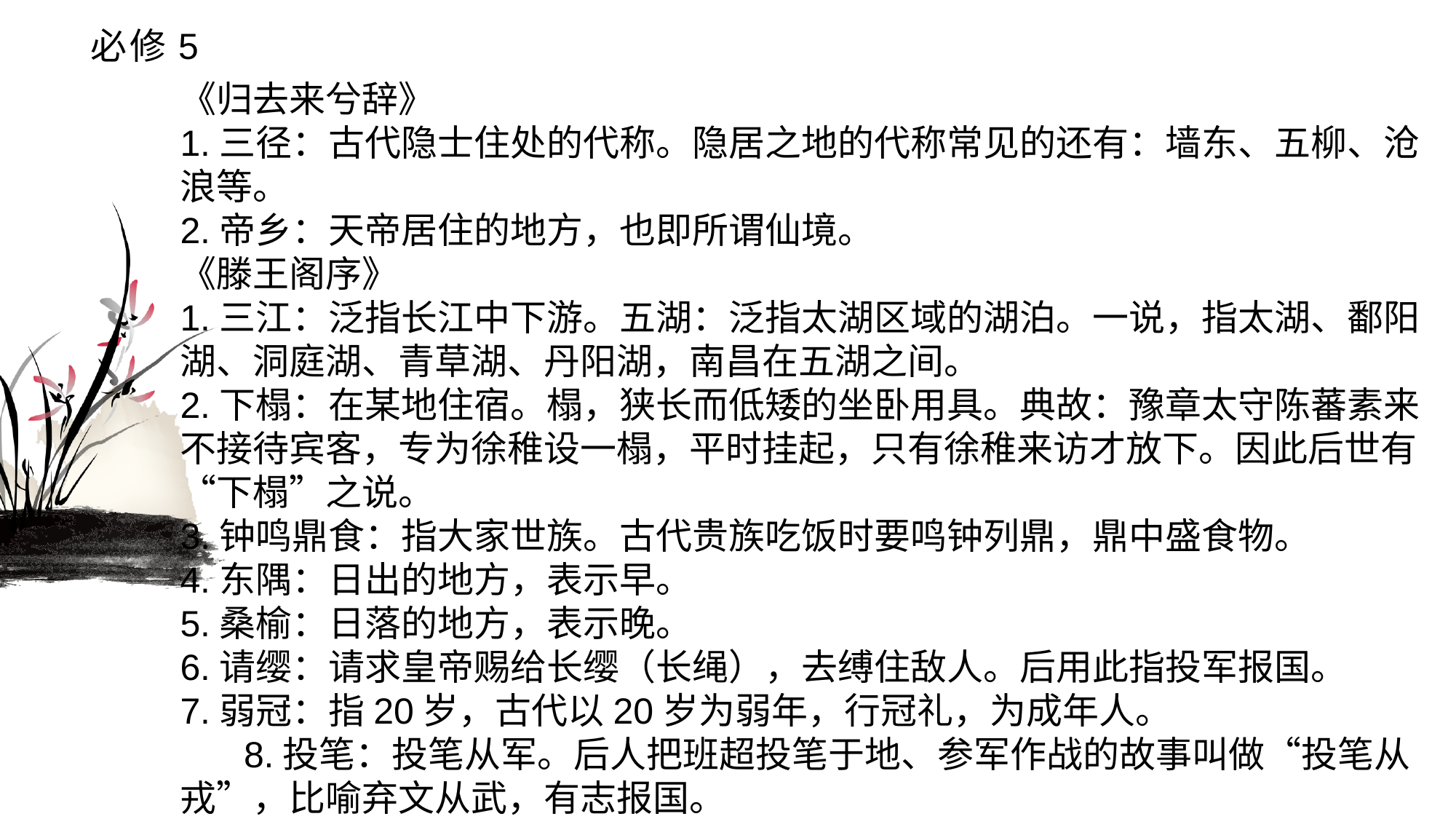

# 必修5
《归去来兮辞》1.三径：古代隐士住处的代称。隐居之地的代称常见的还有：墙东、五柳、沧浪等。2.帝乡：天帝居住的地方，也即所谓仙境。《滕王阁序》1.三江：泛指长江中下游。五湖：泛指太湖区域的湖泊。一说，指太湖、鄱阳湖、洞庭湖、青草湖、丹阳湖，南昌在五湖之间。2.下榻：在某地住宿。榻，狭长而低矮的坐卧用具。典故：豫章太守陈蕃素来不接待宾客，专为徐稚设一榻，平时挂起，只有徐稚来访才放下。因此后世有“下榻”之说。3.钟鸣鼎食：指大家世族。古代贵族吃饭时要鸣钟列鼎，鼎中盛食物。4.东隅：日出的地方，表示早。5.桑榆：日落的地方，表示晚。6.请缨：请求皇帝赐给长缨（长绳），去缚住敌人。后用此指投军报国。7.弱冠：指20岁，古代以20岁为弱年，行冠礼，为成年人。8.投笔：投笔从军。后人把班超投笔于地、参军作战的故事叫做“投笔从戎”，比喻弃文从武，有志报国。